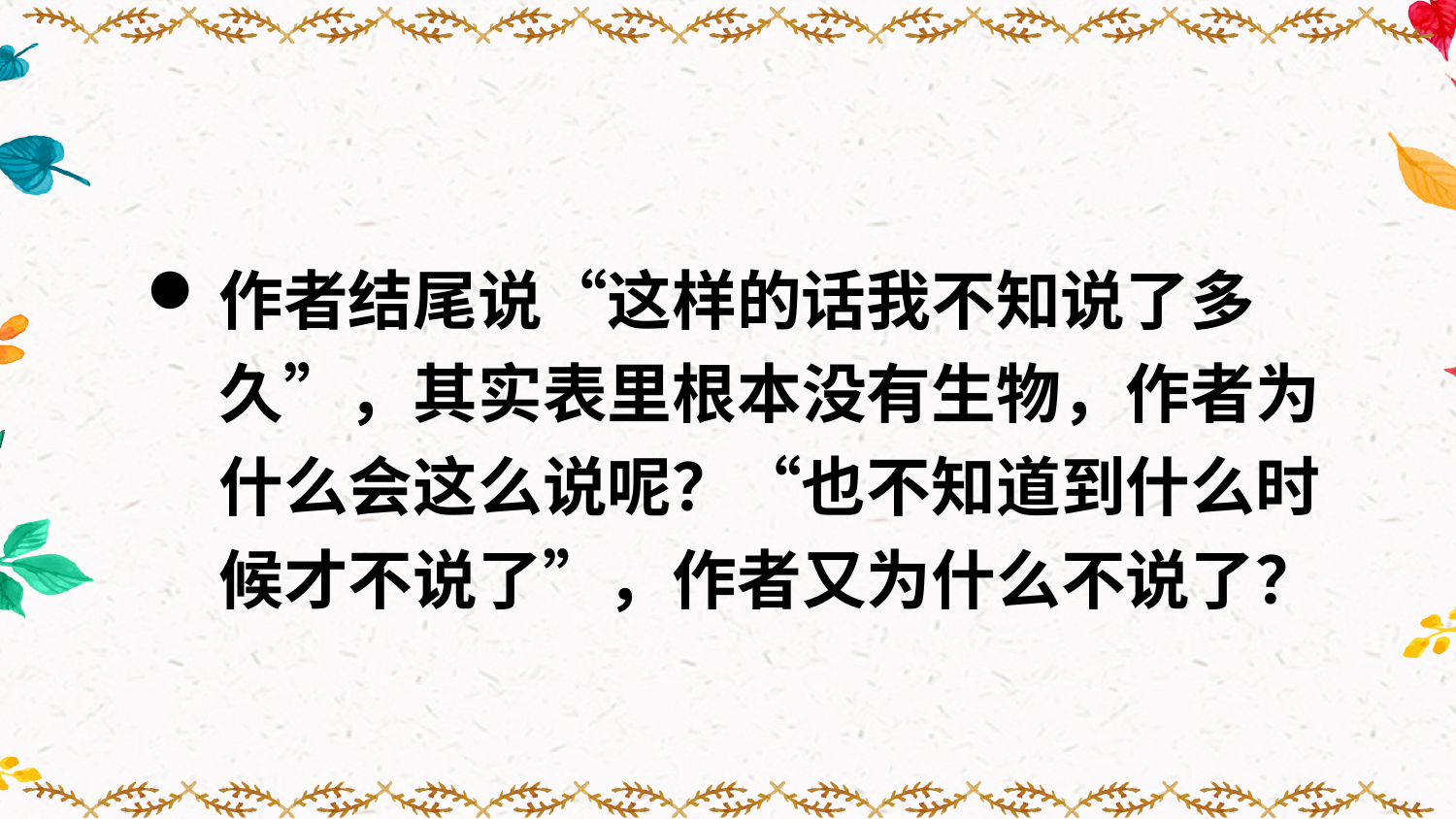

作者结尾说“这样的话我不知说了多久”，其实表里根本没有生物，作者为什么会这么说呢？“也不知道到什么时候才不说了”，作者又为什么不说了？